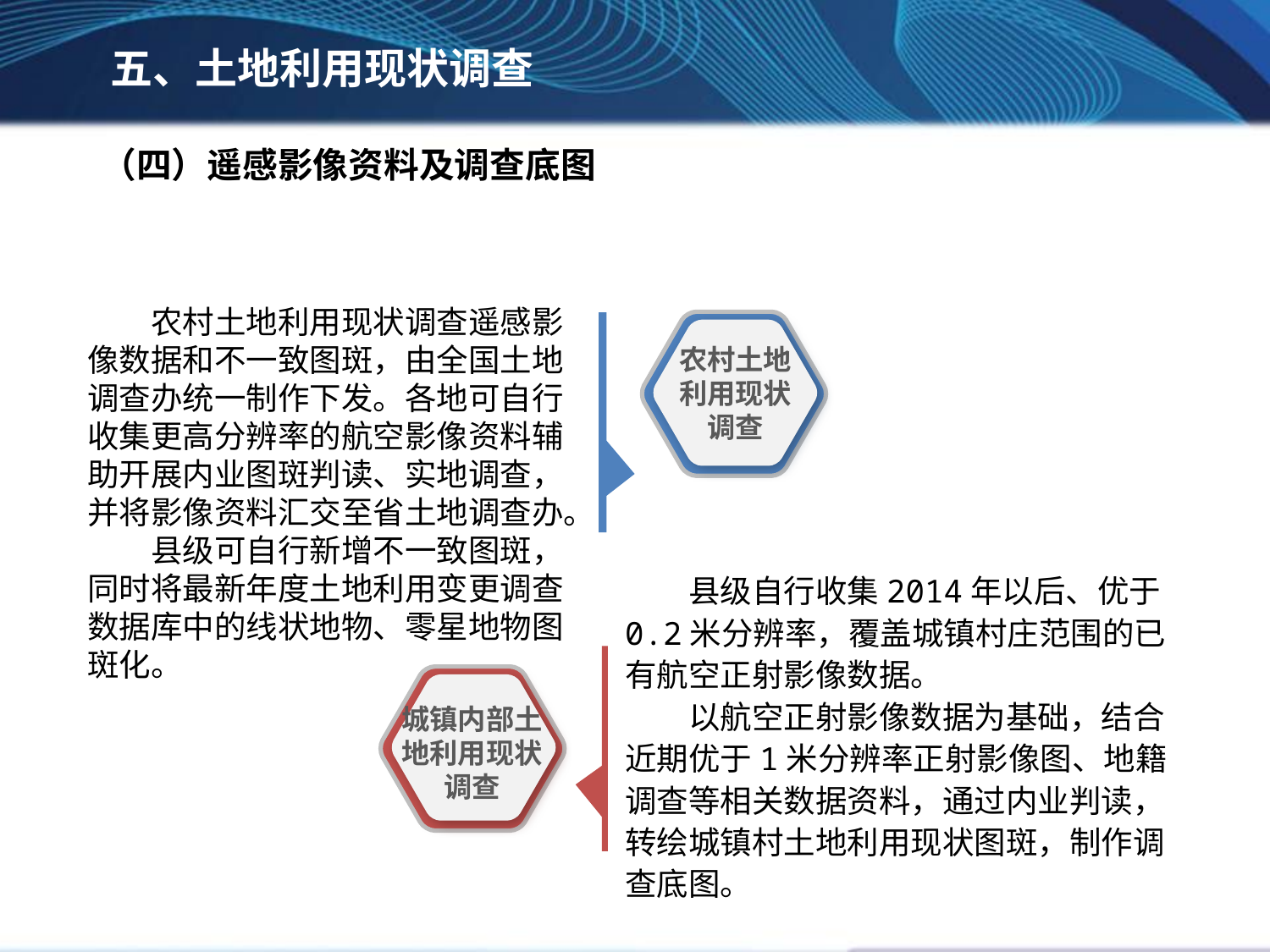

五、土地利用现状调查
（四）遥感影像资料及调查底图
农村土地利用现状调查遥感影像数据和不一致图斑，由全国土地调查办统一制作下发。各地可自行收集更高分辨率的航空影像资料辅助开展内业图斑判读、实地调查，并将影像资料汇交至省土地调查办。
县级可自行新增不一致图斑，同时将最新年度土地利用变更调查数据库中的线状地物、零星地物图斑化。

农村土地利用现状调查

县级自行收集2014年以后、优于0.2米分辨率，覆盖城镇村庄范围的已有航空正射影像数据。
以航空正射影像数据为基础，结合近期优于1米分辨率正射影像图、地籍调查等相关数据资料，通过内业判读，转绘城镇村土地利用现状图斑，制作调查底图。

城镇内部土地利用现状调查